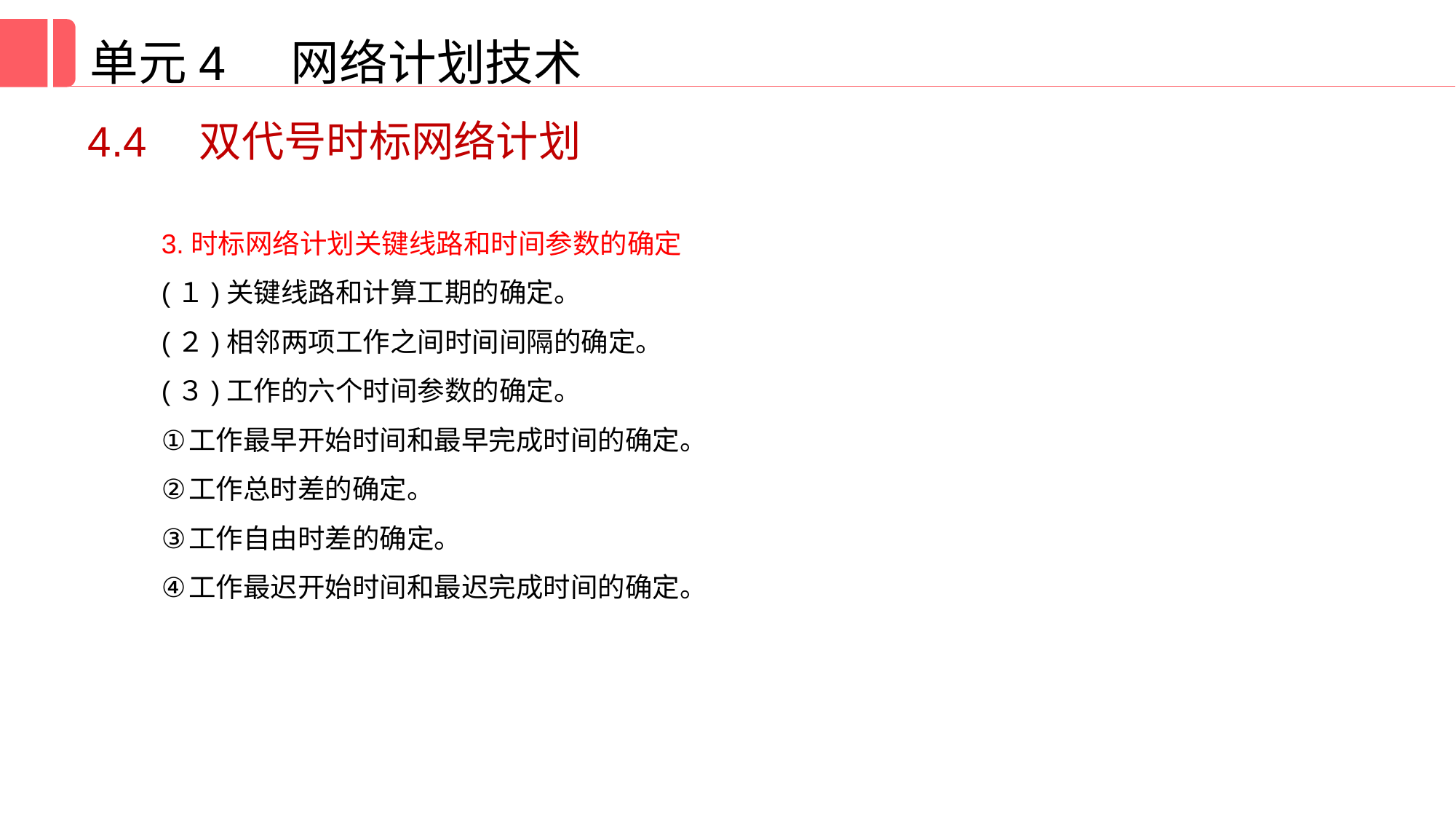

单元4    网络计划技术

4.4　双代号时标网络计划
3.时标网络计划关键线路和时间参数的确定
(１)关键线路和计算工期的确定。
(２)相邻两项工作之间时间间隔的确定。
(３)工作的六个时间参数的确定。
工作最早开始时间和最早完成时间的确定。
工作总时差的确定。
工作自由时差的确定。
工作最迟开始时间和最迟完成时间的确定。